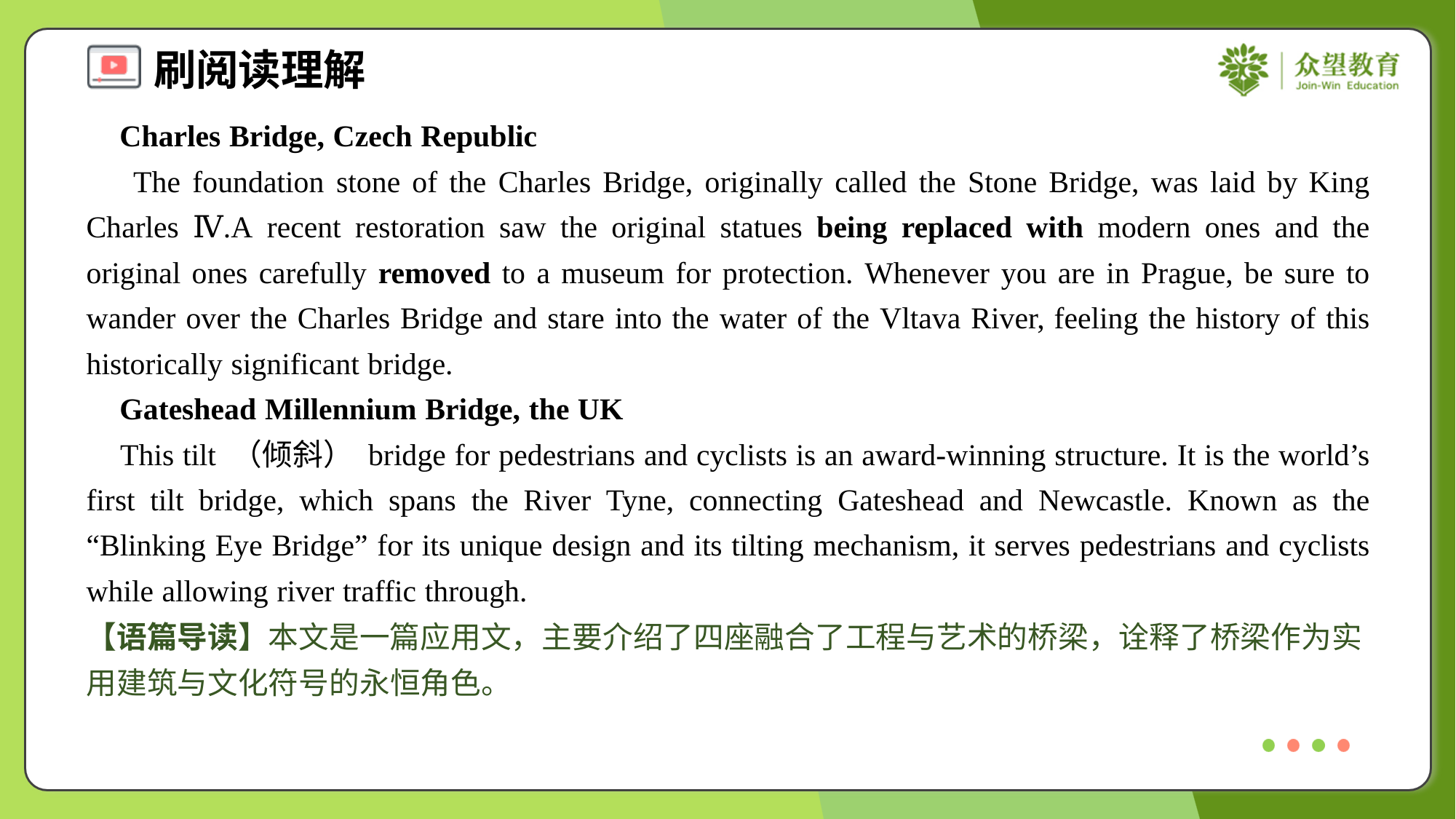

Charles Bridge, Czech Republic
    The foundation stone of the Charles Bridge, originally called the Stone Bridge, was laid by King Charles Ⅳ.A recent restoration saw the original statues being replaced with modern ones and the original ones carefully removed to a museum for protection. Whenever you are in Prague, be sure to wander over the Charles Bridge and stare into the water of the Vltava River, feeling the history of this historically significant bridge.
    Gateshead Millennium Bridge, the UK
    This tilt （倾斜） bridge for pedestrians and cyclists is an award-winning structure. It is the world’s first tilt bridge, which spans the River Tyne, connecting Gateshead and Newcastle. Known as the “Blinking Eye Bridge” for its unique design and its tilting mechanism, it serves pedestrians and cyclists while allowing river traffic through.
【语篇导读】本文是一篇应用文，主要介绍了四座融合了工程与艺术的桥梁，诠释了桥梁作为实用建筑与文化符号的永恒角色。